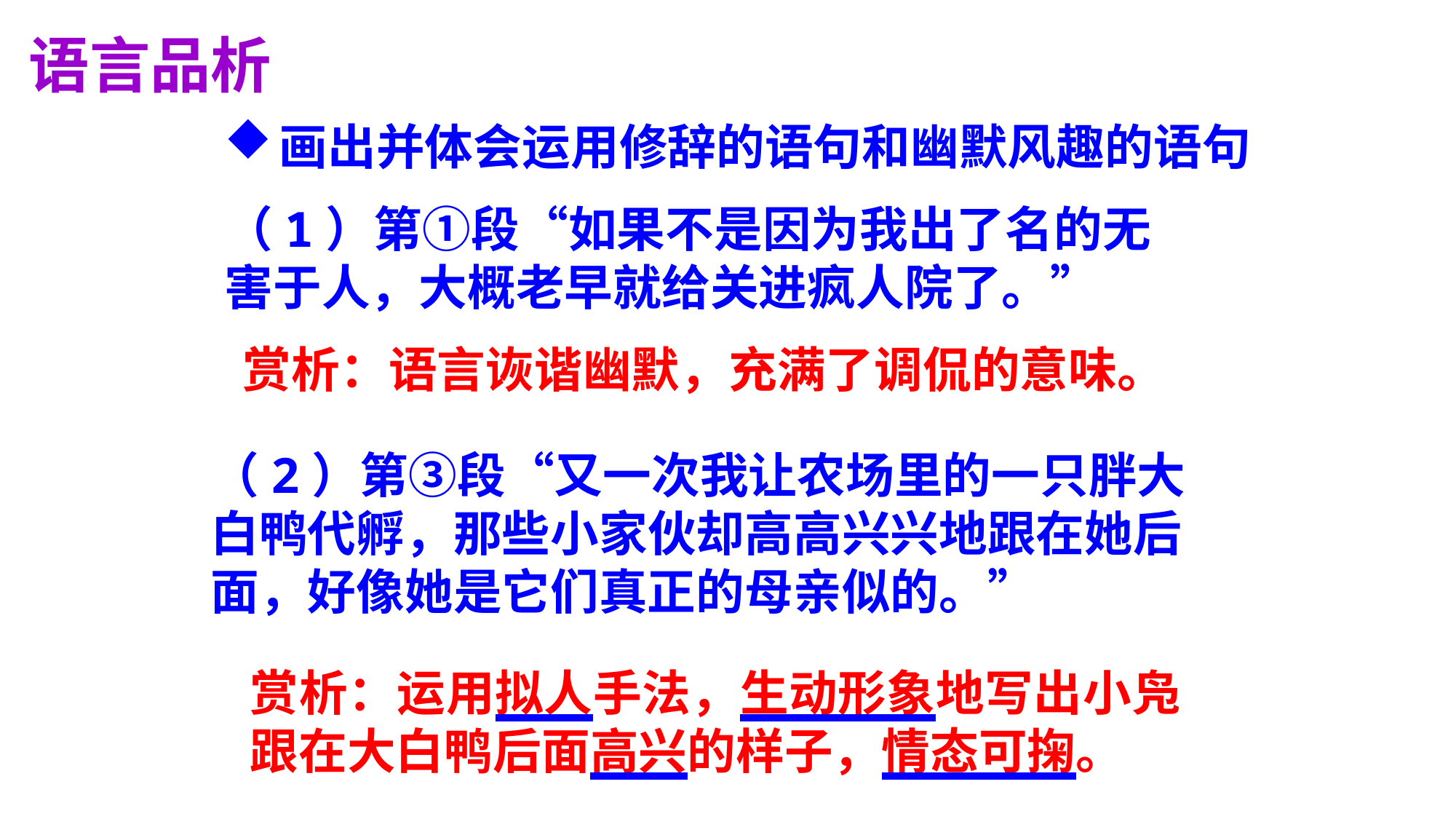

语言品析
画出并体会运用修辞的语句和幽默风趣的语句
（1）第①段“如果不是因为我出了名的无害于人，大概老早就给关进疯人院了。”
赏析：语言诙谐幽默，充满了调侃的意味。
（2）第③段“又一次我让农场里的一只胖大白鸭代孵，那些小家伙却高高兴兴地跟在她后面，好像她是它们真正的母亲似的。”
赏析：运用拟人手法，生动形象地写出小凫跟在大白鸭后面高兴的样子，情态可掬。